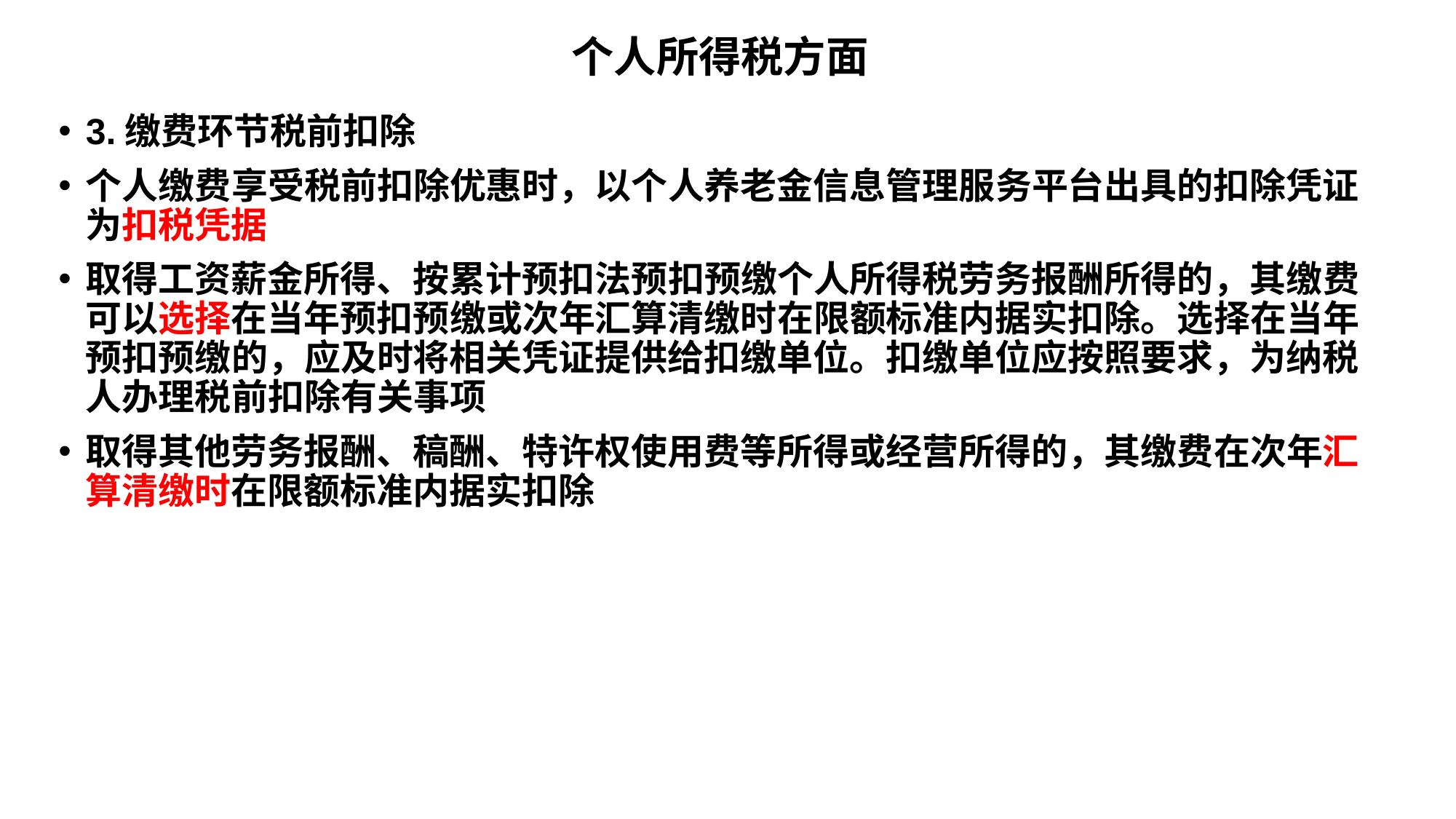

# 个人所得税方面
3.缴费环节税前扣除
个人缴费享受税前扣除优惠时，以个人养老金信息管理服务平台出具的扣除凭证为扣税凭据
取得工资薪金所得、按累计预扣法预扣预缴个人所得税劳务报酬所得的，其缴费可以选择在当年预扣预缴或次年汇算清缴时在限额标准内据实扣除。选择在当年预扣预缴的，应及时将相关凭证提供给扣缴单位。扣缴单位应按照要求，为纳税人办理税前扣除有关事项
取得其他劳务报酬、稿酬、特许权使用费等所得或经营所得的，其缴费在次年汇算清缴时在限额标准内据实扣除